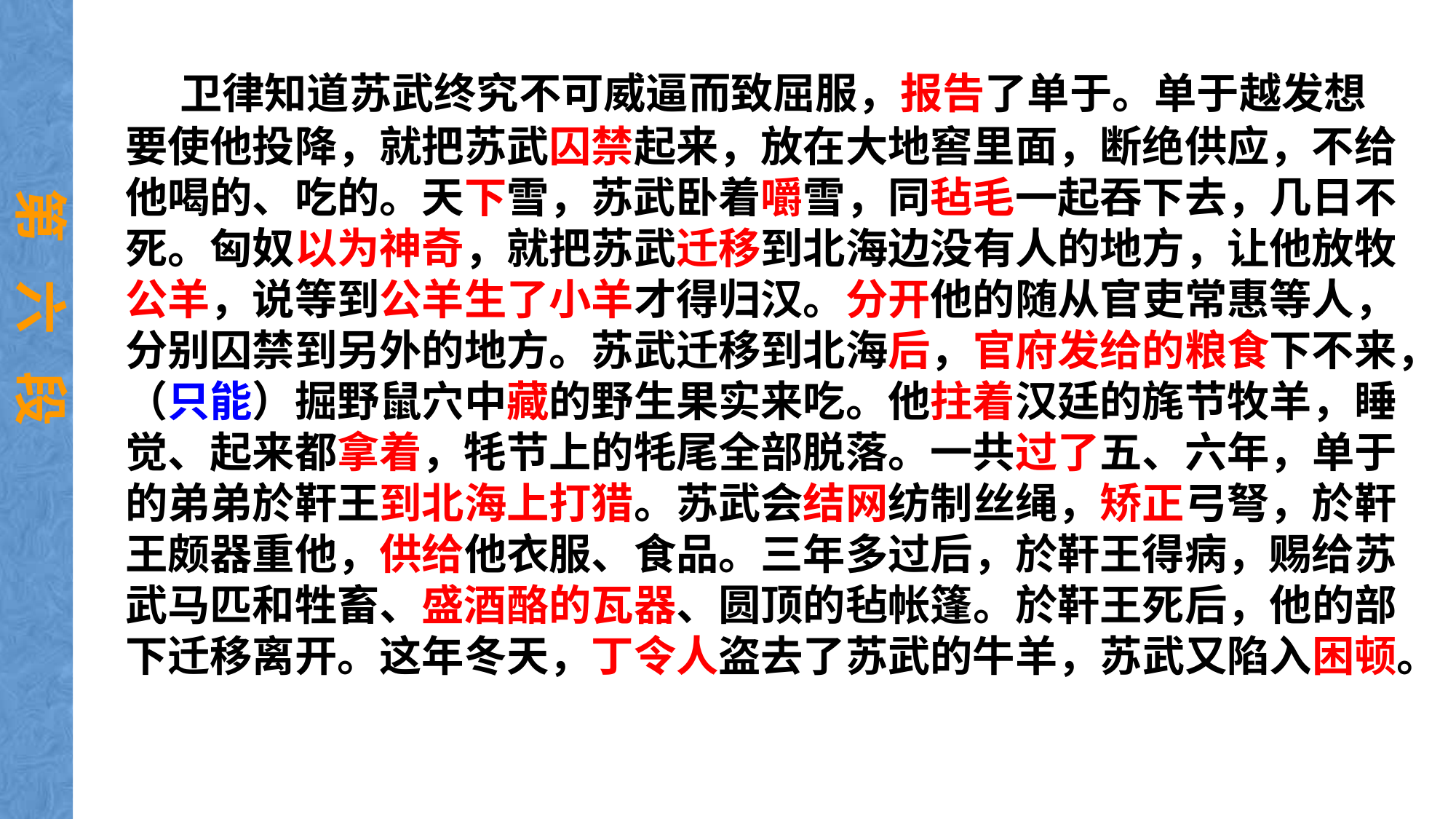

卫律知道苏武终究不可威逼而致屈服，报告了单于。单于越发想要使他投降，就把苏武囚禁起来，放在大地窖里面，断绝供应，不给他喝的、吃的。天下雪，苏武卧着嚼雪，同毡毛一起吞下去，几日不死。匈奴以为神奇，就把苏武迁移到北海边没有人的地方，让他放牧公羊，说等到公羊生了小羊才得归汉。分开他的随从官吏常惠等人，分别囚禁到另外的地方。苏武迁移到北海后，官府发给的粮食下不来，（只能）掘野鼠穴中藏的野生果实来吃。他拄着汉廷的旄节牧羊，睡觉、起来都拿着，牦节上的牦尾全部脱落。一共过了五、六年，单于的弟弟於靬王到北海上打猎。苏武会结网纺制丝绳，矫正弓弩，於靬王颇器重他，供给他衣服、食品。三年多过后，於靬王得病，赐给苏武马匹和牲畜、盛酒酪的瓦器、圆顶的毡帐篷。於靬王死后，他的部下迁移离开。这年冬天，丁令人盗去了苏武的牛羊，苏武又陷入困顿。
第   六   段